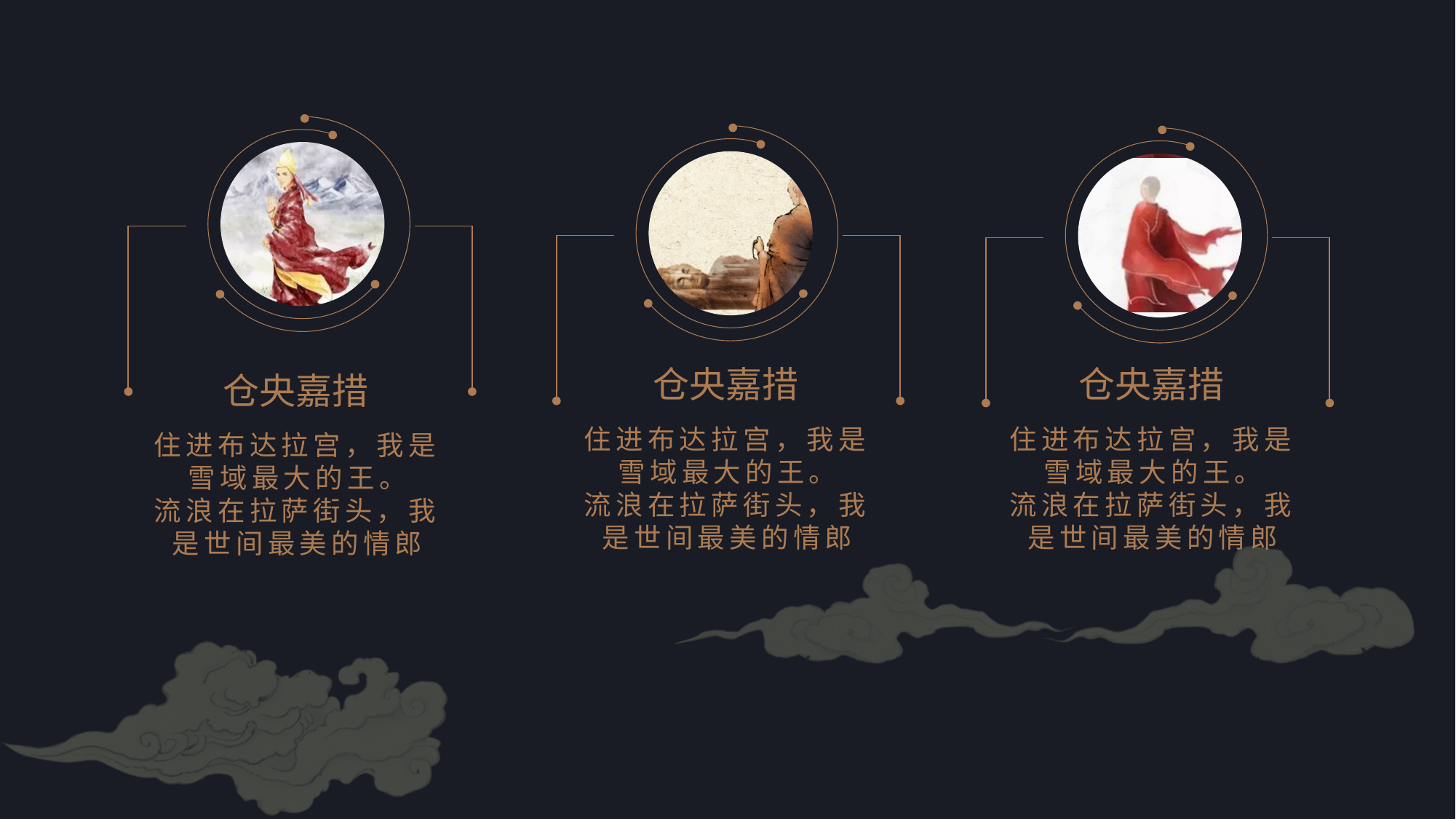

仓央嘉措
住进布达拉宫，我是雪域最大的王。
流浪在拉萨街头，我是世间最美的情郎

仓央嘉措
住进布达拉宫，我是雪域最大的王。
流浪在拉萨街头，我是世间最美的情郎

仓央嘉措
住进布达拉宫，我是雪域最大的王。
流浪在拉萨街头，我是世间最美的情郎